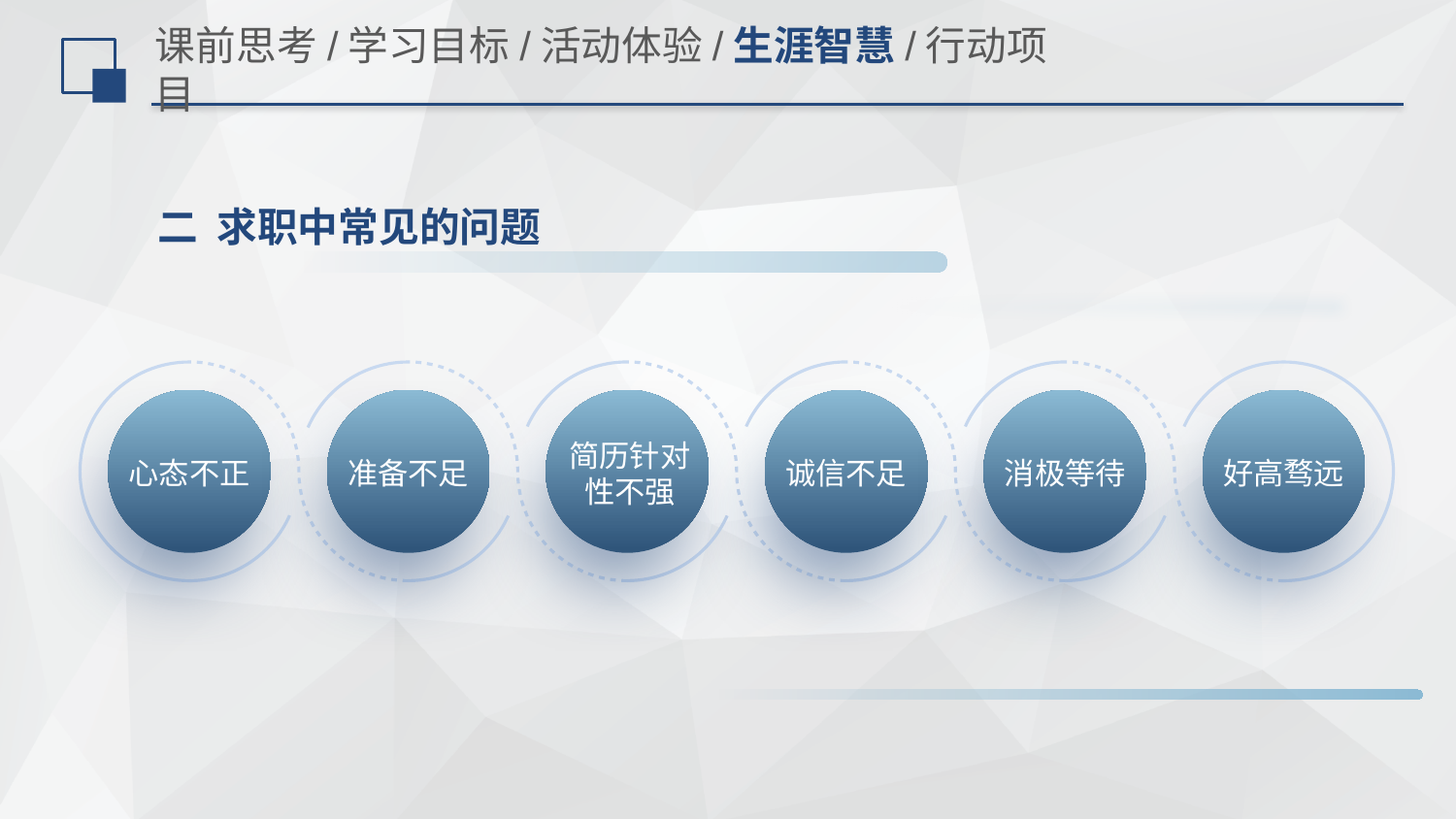

# 课前思考/学习目标/活动体验/生涯智慧/行动项目
二  求职中常见的问题

简历针对
性不强
心态不正
准备不足
诚信不足
消极等待
好高骛远